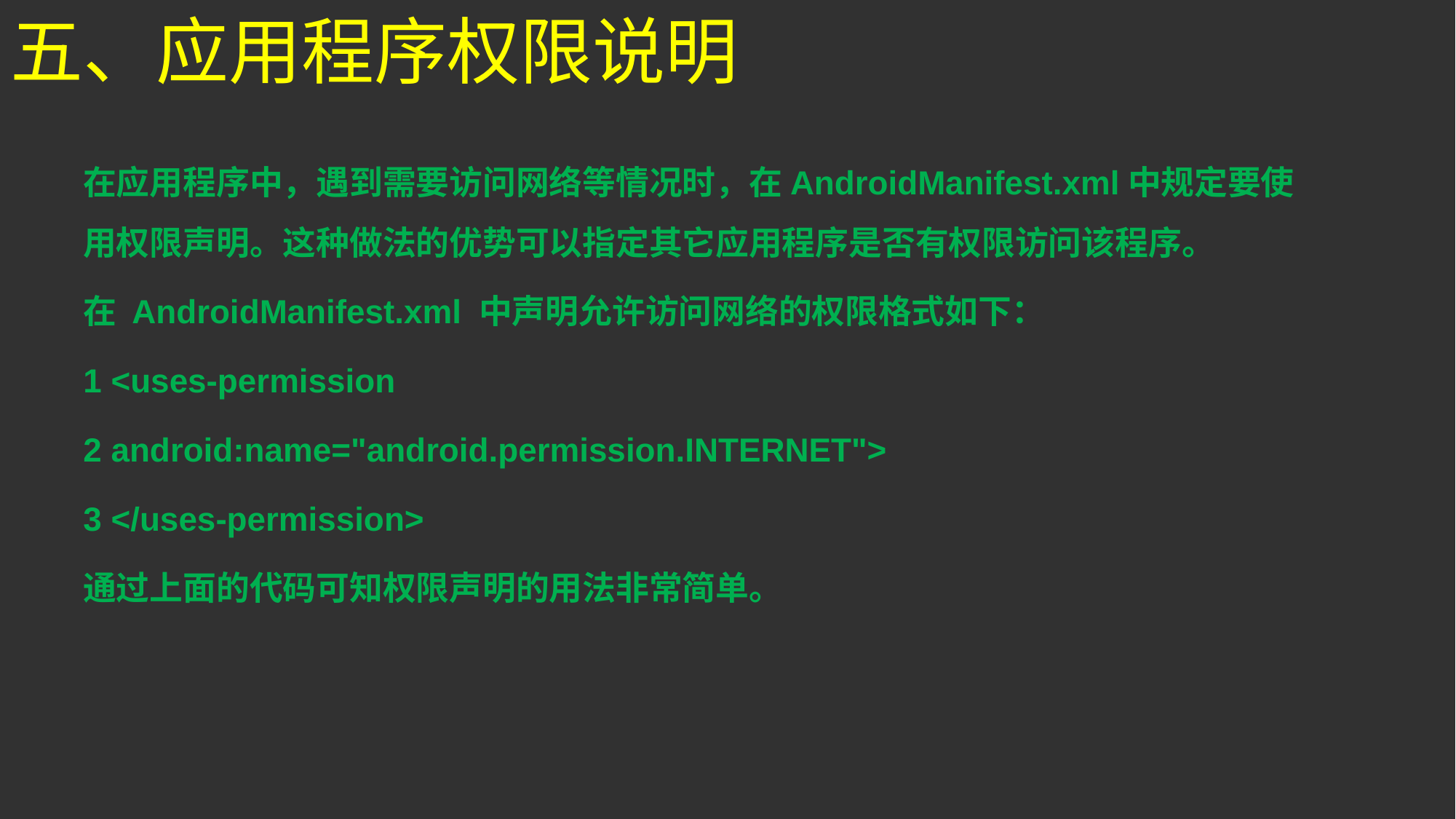

五、应用程序权限说明
在应用程序中，遇到需要访问网络等情况时，在AndroidManifest.xml中规定要使用权限声明。这种做法的优势可以指定其它应用程序是否有权限访问该程序。
在 AndroidManifest.xml 中声明允许访问网络的权限格式如下：
1 <uses-permission
2 android:name="android.permission.INTERNET">
3 </uses-permission>
通过上面的代码可知权限声明的用法非常简单。